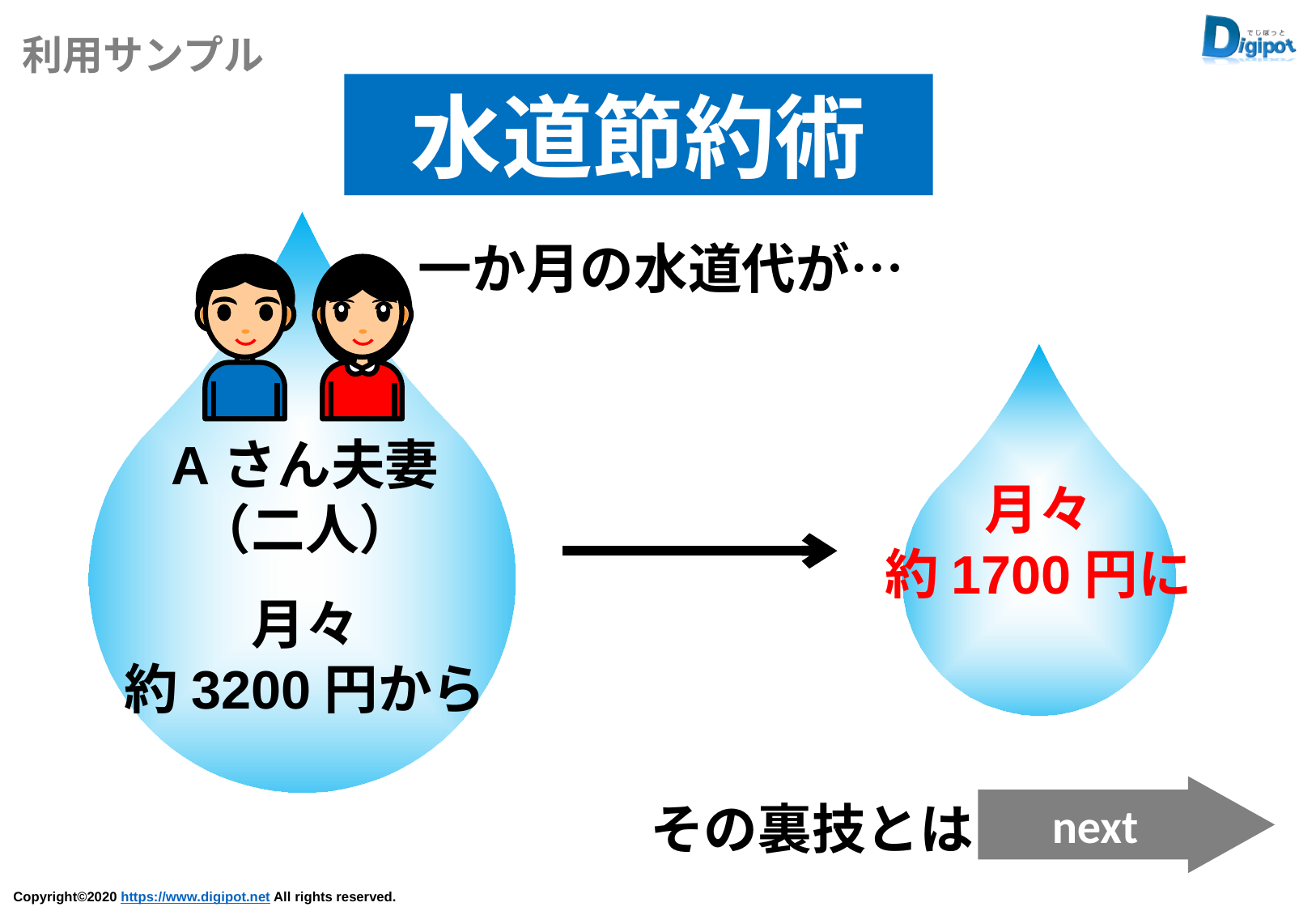

利用サンプル
水道節約術

一か月の水道代が…

Aさん夫妻
（二人）

月々
約1700円に
月々
約3200円から
next
その裏技とは